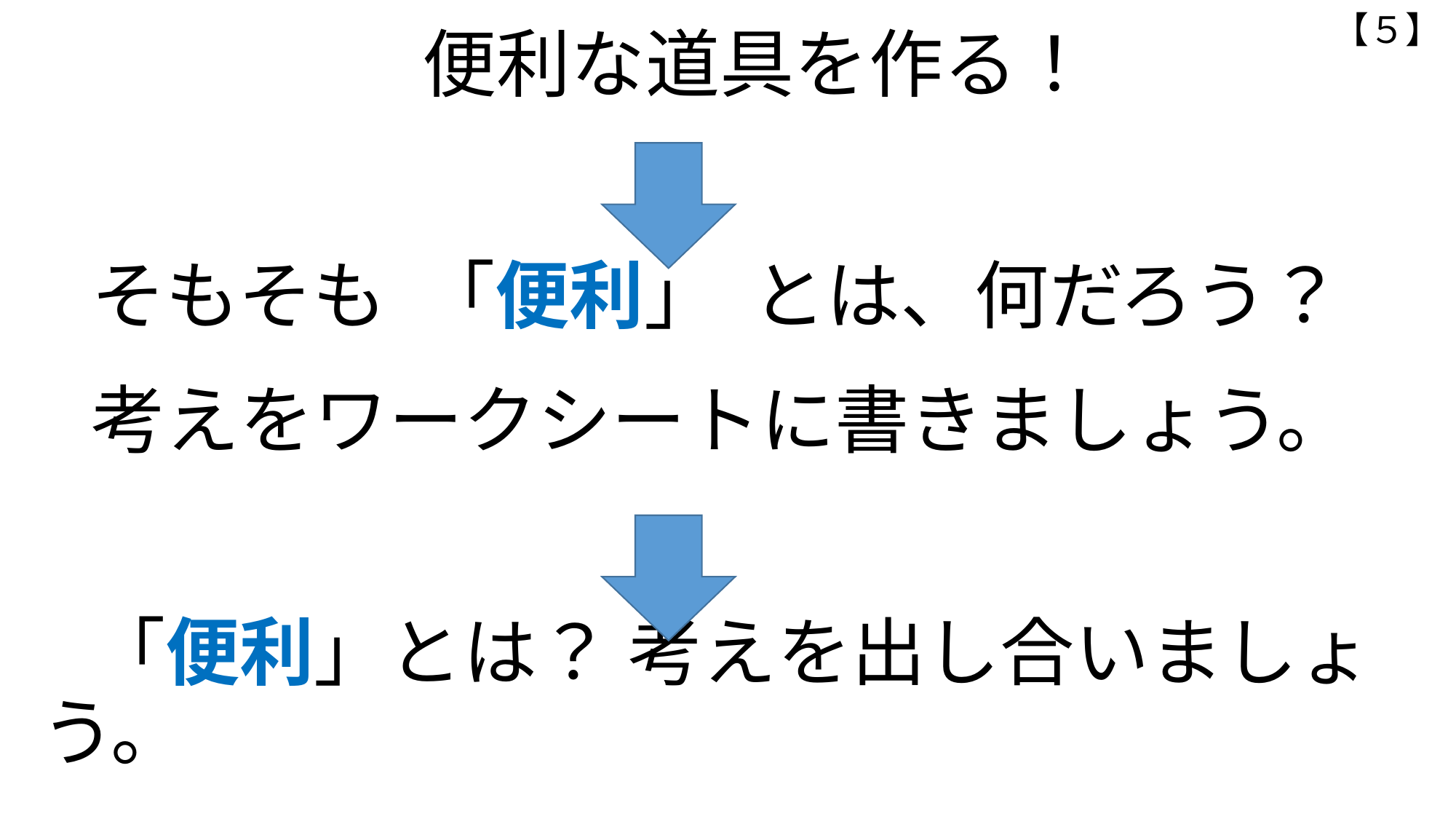

【５】
　　　　     便利な道具を作る！

  そもそも  「便利」  とは、何だろう？

  考えをワークシートに書きましょう。

  「便利」とは？ 考えを出し合いましょう。